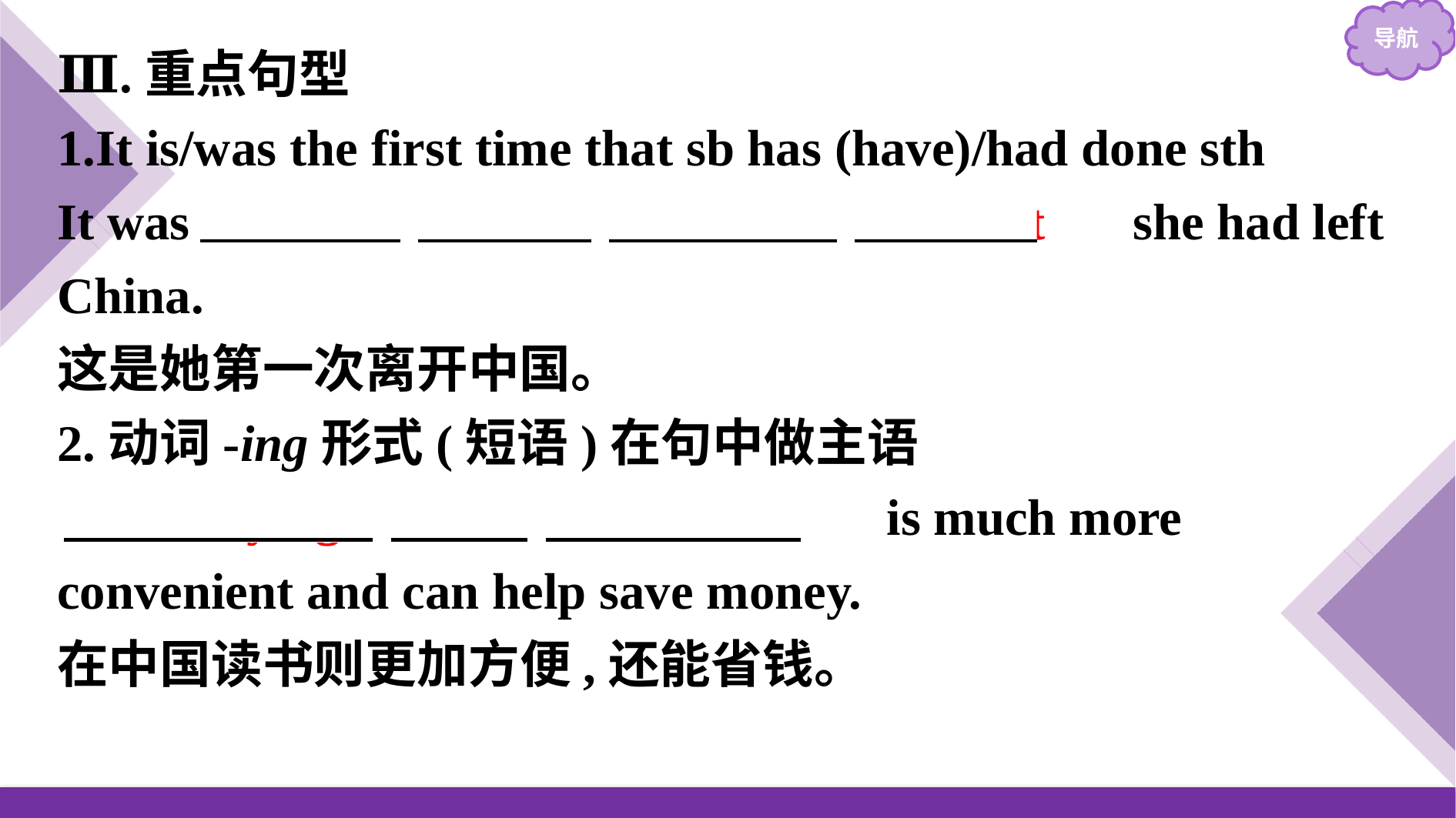

Ⅲ.重点句型
1.It is/was the first time that sb has (have)/had done sth
It was 　the　 　first　 　time　 　that　 she had left China.
这是她第一次离开中国。
2.动词-ing形式(短语)在句中做主语
 　Studying　 　in　 　China　 is much more convenient and can help save money.
在中国读书则更加方便,还能省钱。